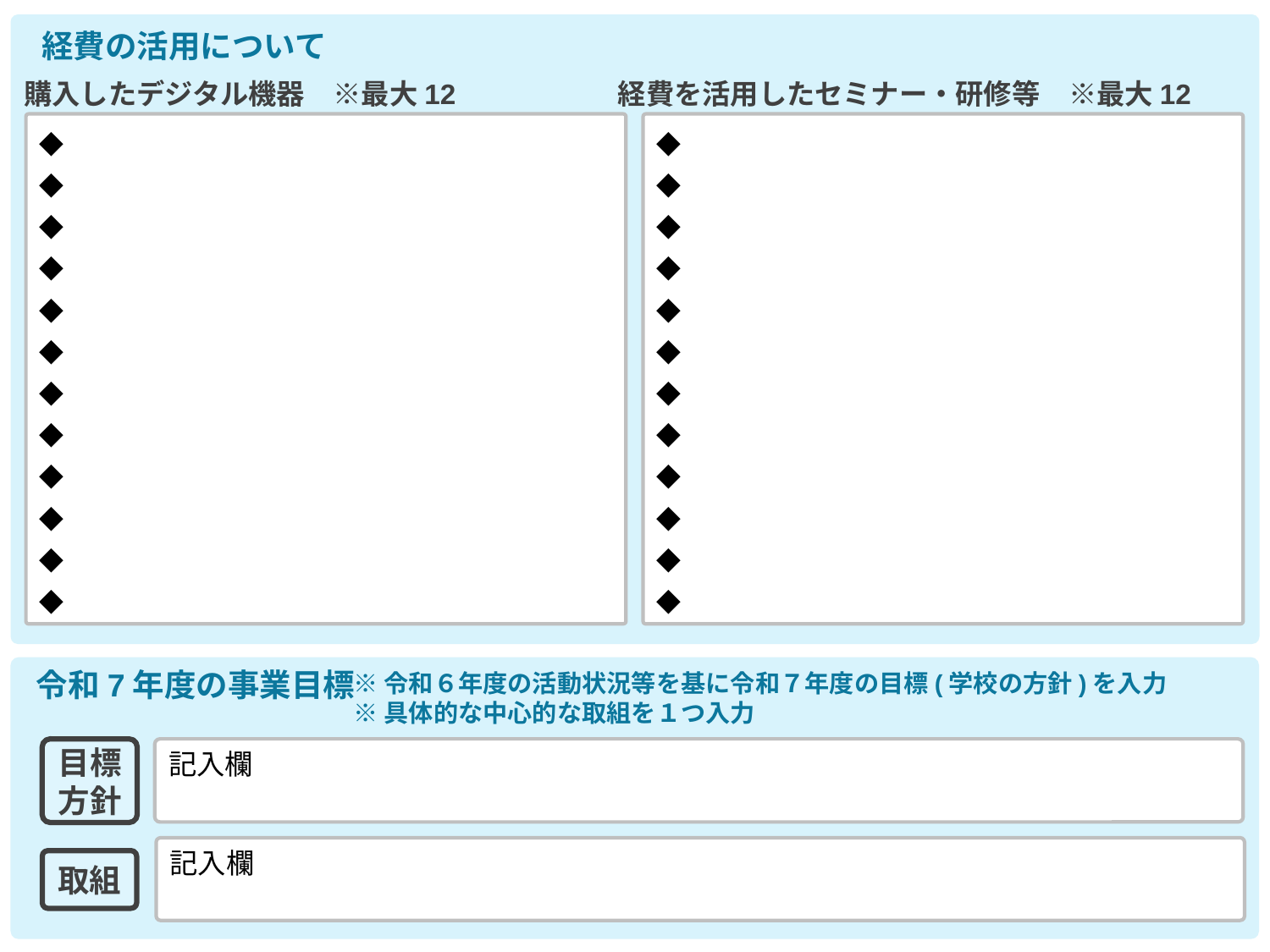

経費の活用について
購入したデジタル機器　※最大12
経費を活用したセミナー・研修等　※最大12
◆
◆
◆
◆
◆
◆
◆
◆
◆
◆
◆
◆
◆
◆
◆
◆
◆
◆
◆
◆
◆
◆
◆
◆

令和7年度の事業目標
※令和６年度の活動状況等を基に令和７年度の目標(学校の方針)を入力
※具体的な中心的な取組を１つ入力
目標
方針
記入欄

記入欄

取組